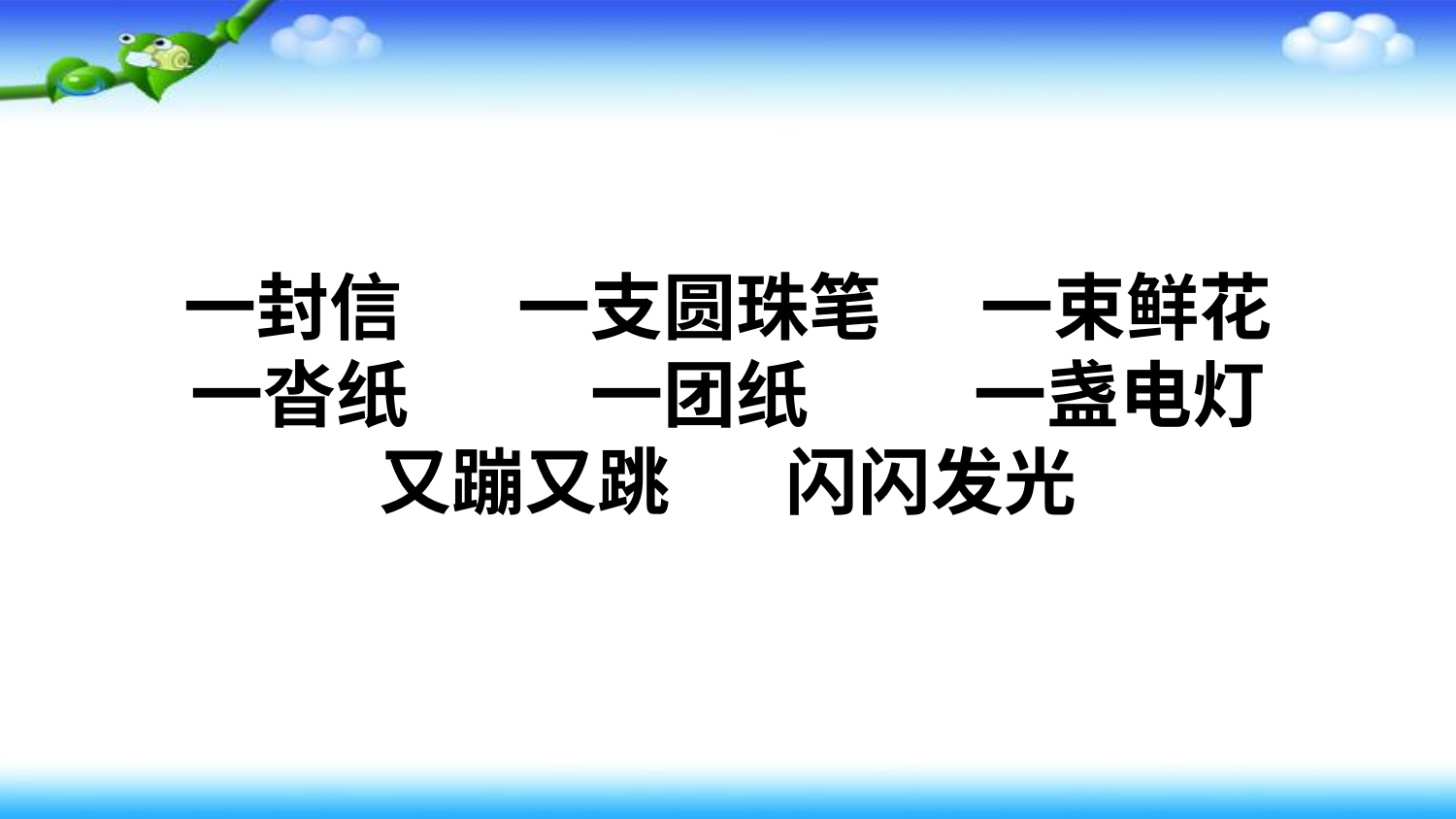

# 一封信       一支圆珠笔      一束鲜花 一沓纸           一团纸          一盏电灯 又蹦又跳       闪闪发光